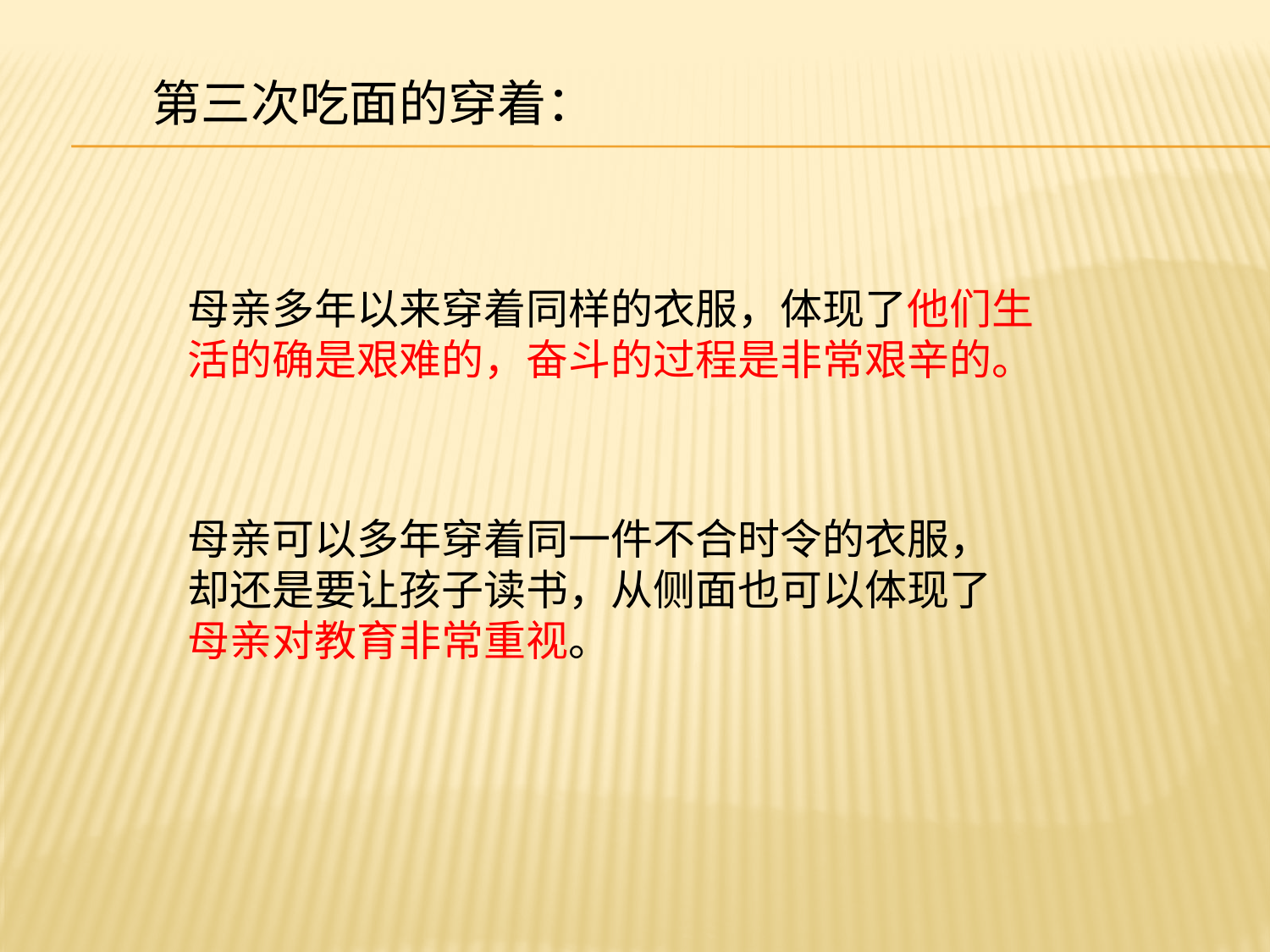

第三次吃面的穿着：

母亲多年以来穿着同样的衣服，体现了他们生活的确是艰难的，奋斗的过程是非常艰辛的。
母亲可以多年穿着同一件不合时令的衣服，却还是要让孩子读书，从侧面也可以体现了母亲对教育非常重视。